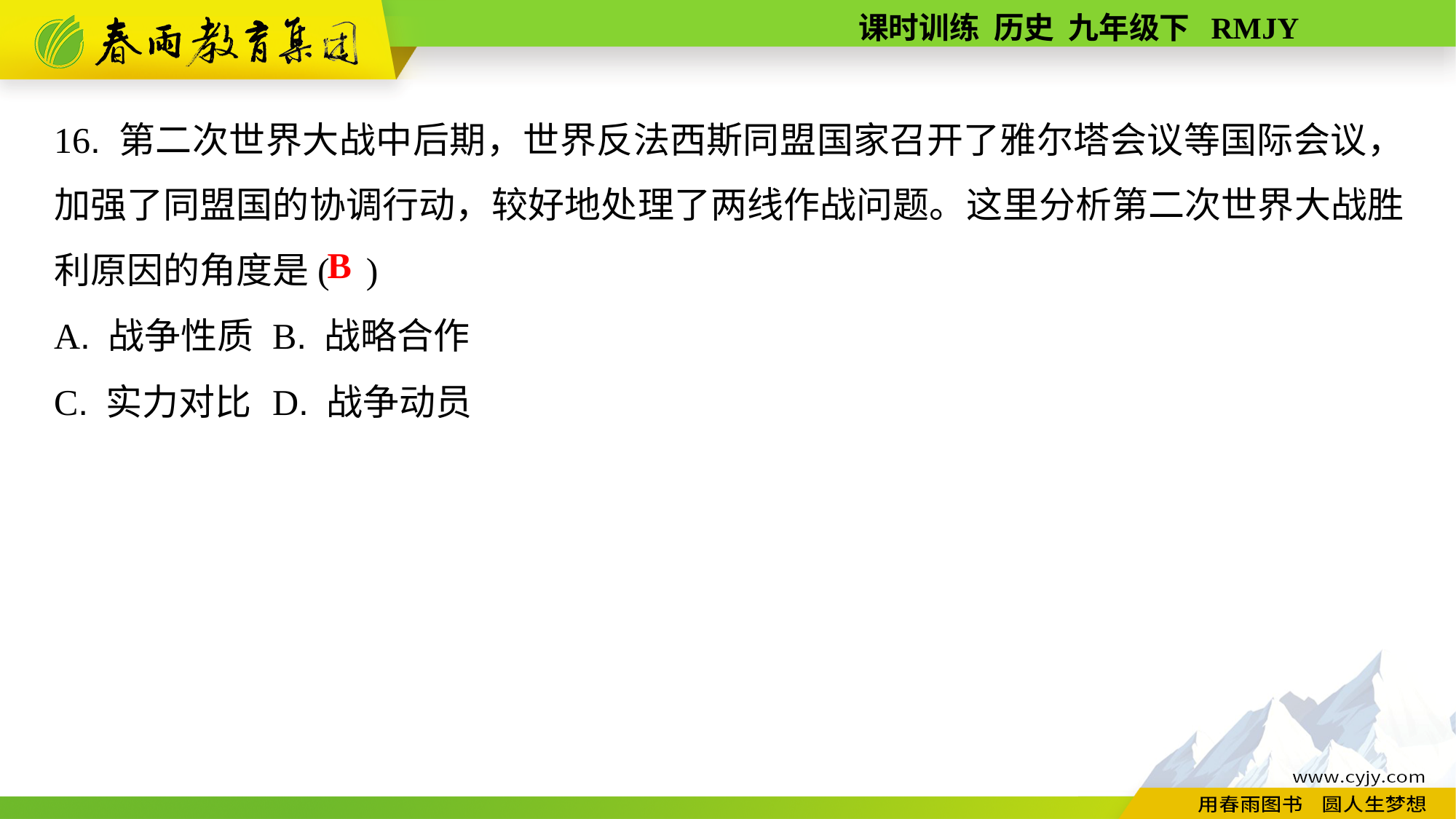

16. 第二次世界大战中后期，世界反法西斯同盟国家召开了雅尔塔会议等国际会议，加强了同盟国的协调行动，较好地处理了两线作战问题。这里分析第二次世界大战胜利原因的角度是(    )
A. 战争性质	B. 战略合作
C. 实力对比	D. 战争动员
B